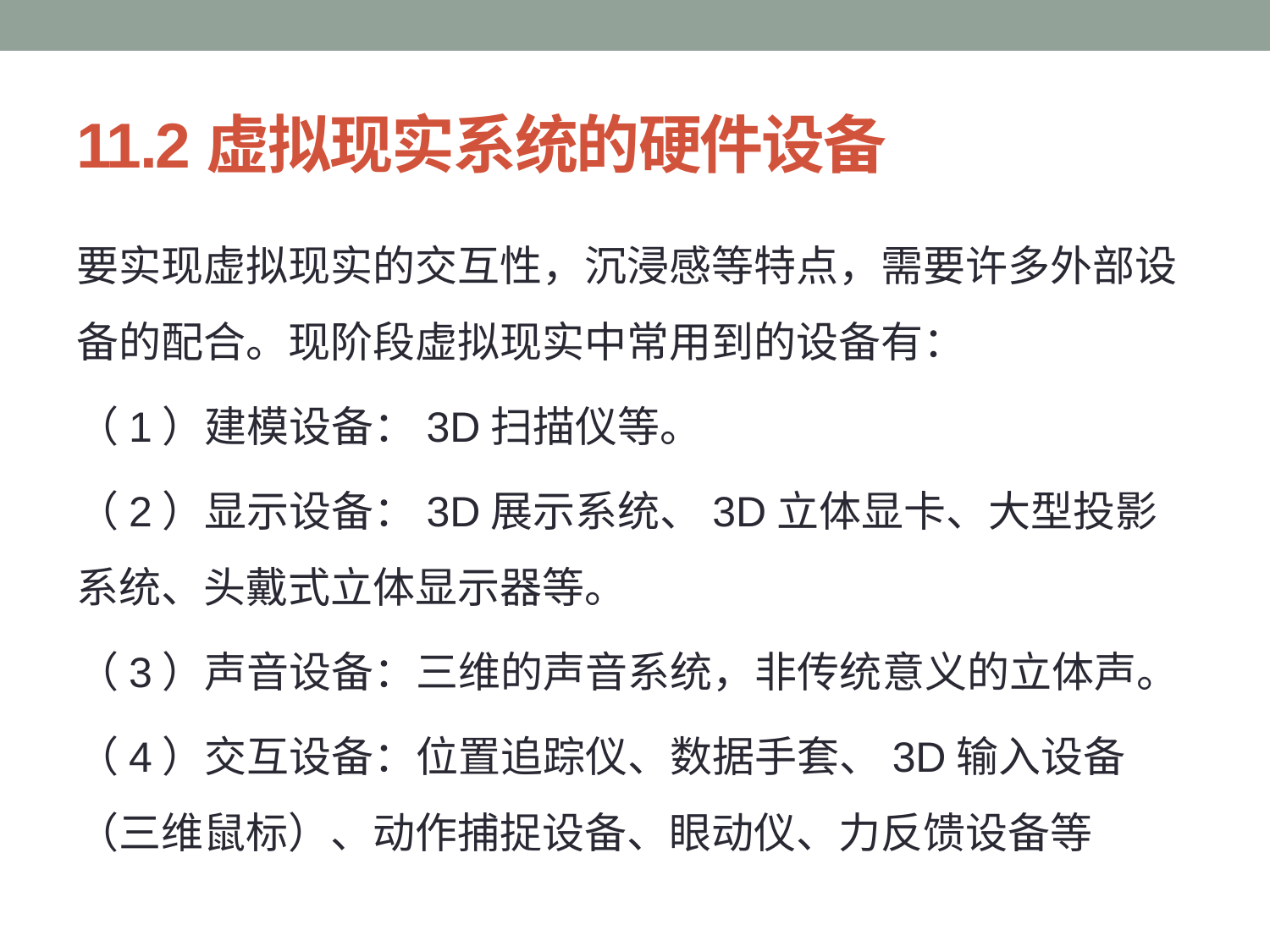

# 11.2虚拟现实系统的硬件设备
要实现虚拟现实的交互性，沉浸感等特点，需要许多外部设备的配合。现阶段虚拟现实中常用到的设备有：
（1）建模设备：3D扫描仪等。
（2）显示设备：3D展示系统、3D立体显卡、大型投影系统、头戴式立体显示器等。
（3）声音设备：三维的声音系统，非传统意义的立体声。
（4）交互设备：位置追踪仪、数据手套、3D输入设备（三维鼠标）、动作捕捉设备、眼动仪、力反馈设备等